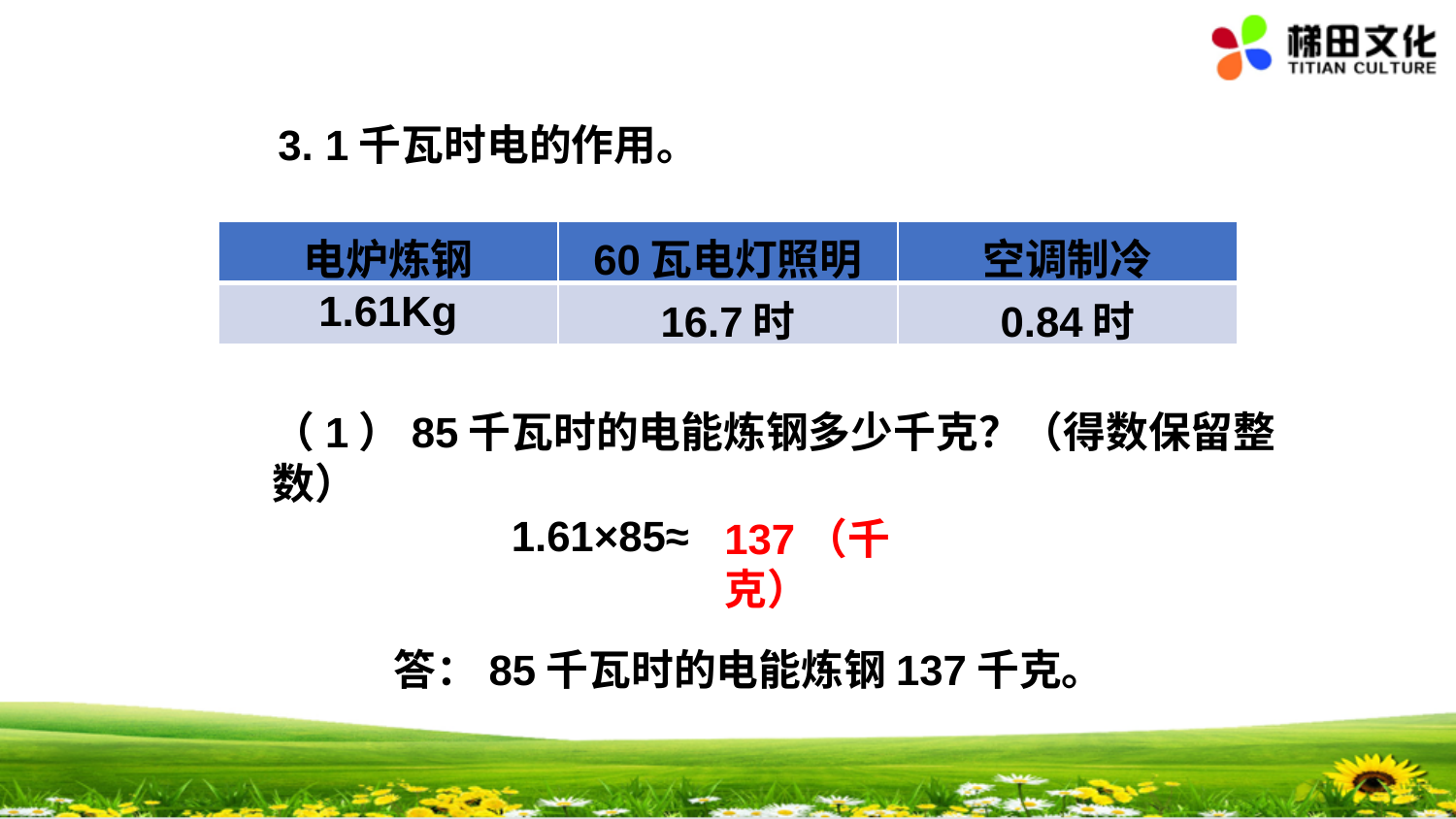

3. 1千瓦时电的作用。
| 电炉炼钢 | 60瓦电灯照明 | 空调制冷 |
| --- | --- | --- |
| 1.61Kg | 16.7时 | 0.84时 |
（1）85千瓦时的电能炼钢多少千克？（得数保留整数）
1.61×85≈
137（千克）
答：85千瓦时的电能炼钢137千克。